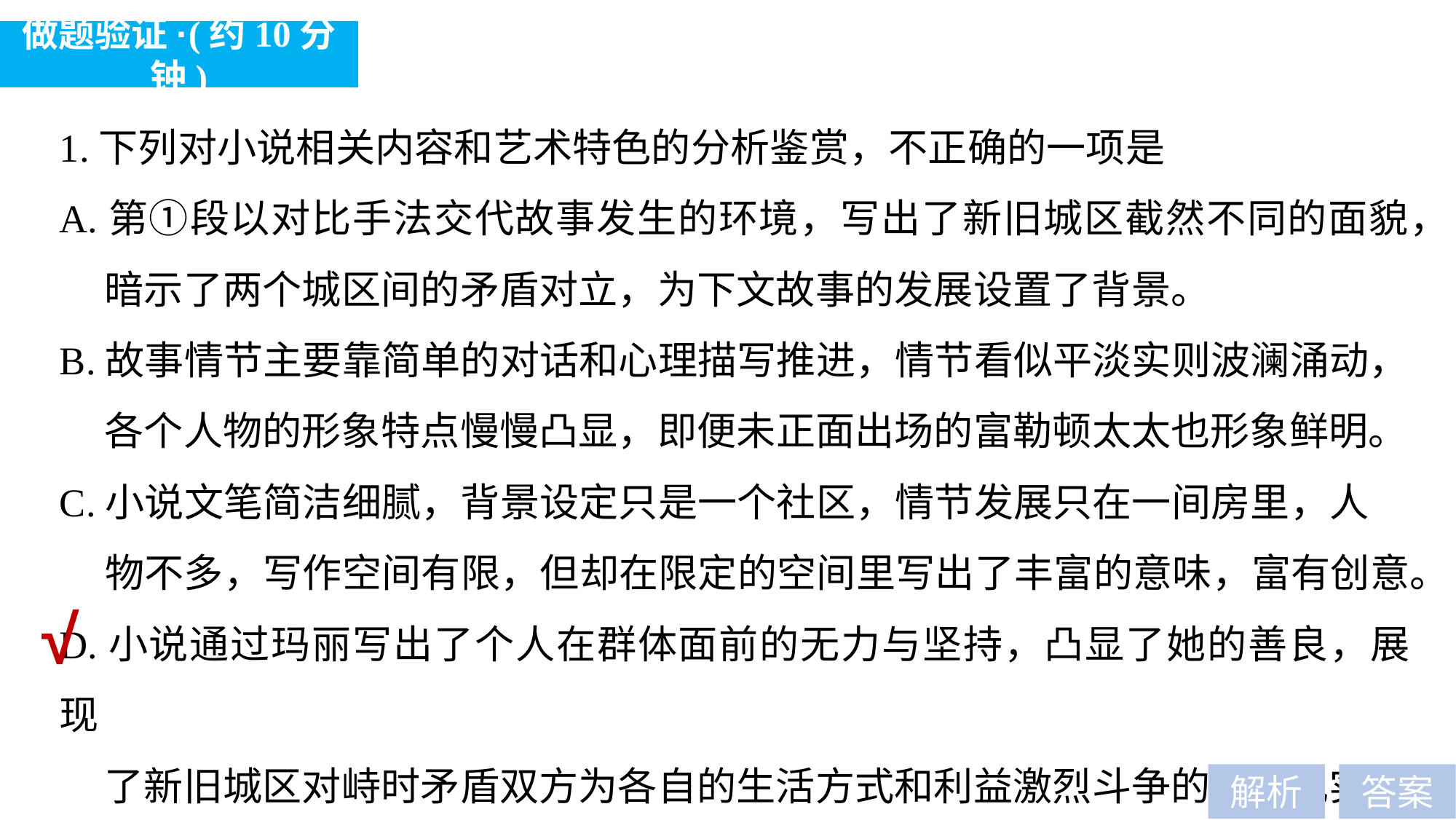

做题验证·(约10分钟)
1.下列对小说相关内容和艺术特色的分析鉴赏，不正确的一项是
A.第①段以对比手法交代故事发生的环境，写出了新旧城区截然不同的面貌，
    暗示了两个城区间的矛盾对立，为下文故事的发展设置了背景。
B.故事情节主要靠简单的对话和心理描写推进，情节看似平淡实则波澜涌动，
    各个人物的形象特点慢慢凸显，即便未正面出场的富勒顿太太也形象鲜明。
C.小说文笔简洁细腻，背景设定只是一个社区，情节发展只在一间房里，人
    物不多，写作空间有限，但却在限定的空间里写出了丰富的意味，富有创意。
D.小说通过玛丽写出了个人在群体面前的无力与坚持，凸显了她的善良，展现
    了新旧城区对峙时矛盾双方为各自的生活方式和利益激烈斗争的社会现实。
√
解析
答案